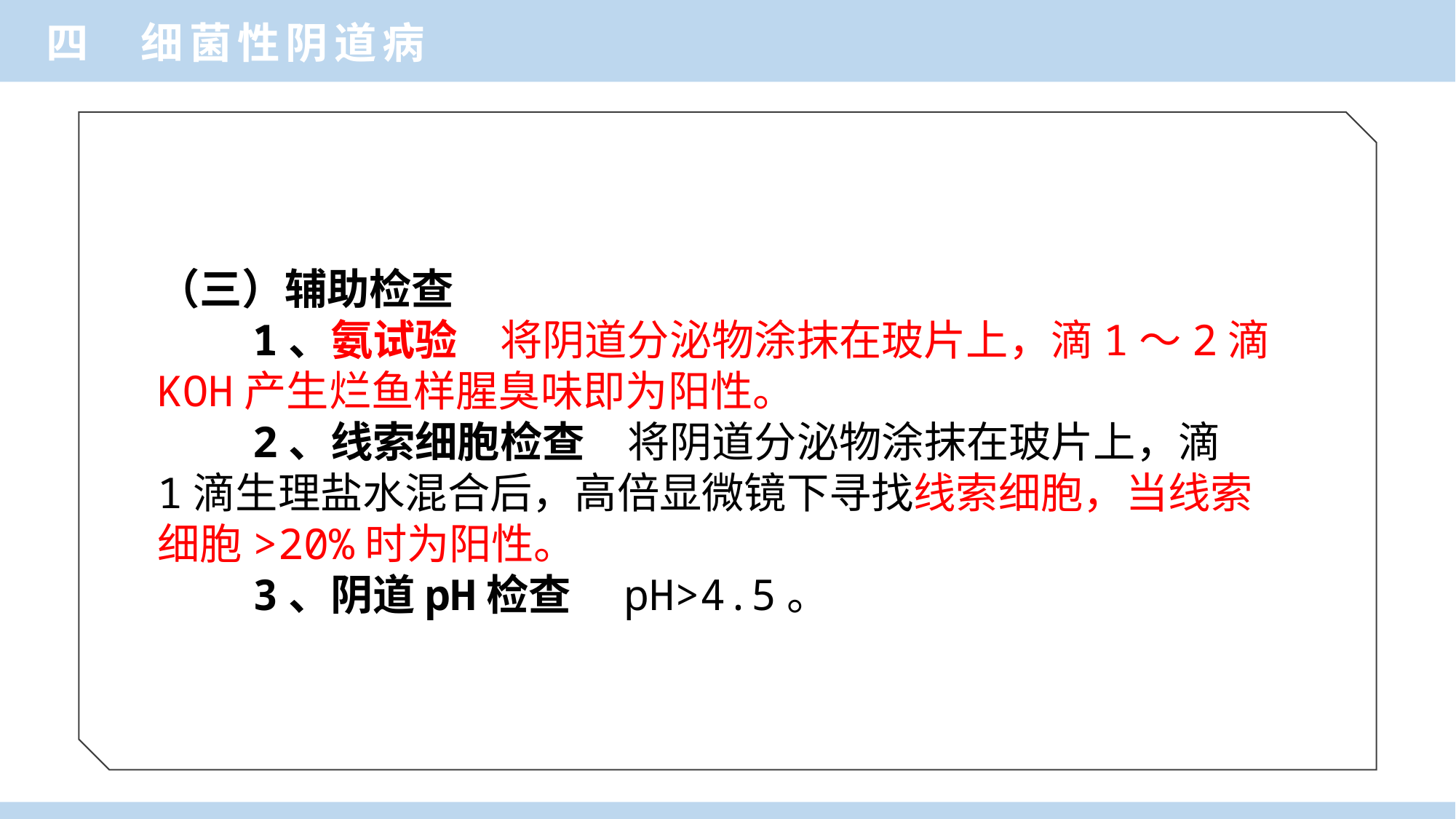

四   细菌性阴道病

（三）辅助检查
　　1、氨试验　将阴道分泌物涂抹在玻片上，滴1～2滴
KOH产生烂鱼样腥臭味即为阳性。
　　2、线索细胞检查　将阴道分泌物涂抹在玻片上，滴
1滴生理盐水混合后，高倍显微镜下寻找线索细胞，当线索
细胞>20%时为阳性。
　　3、阴道pH检查　pH>4.5。